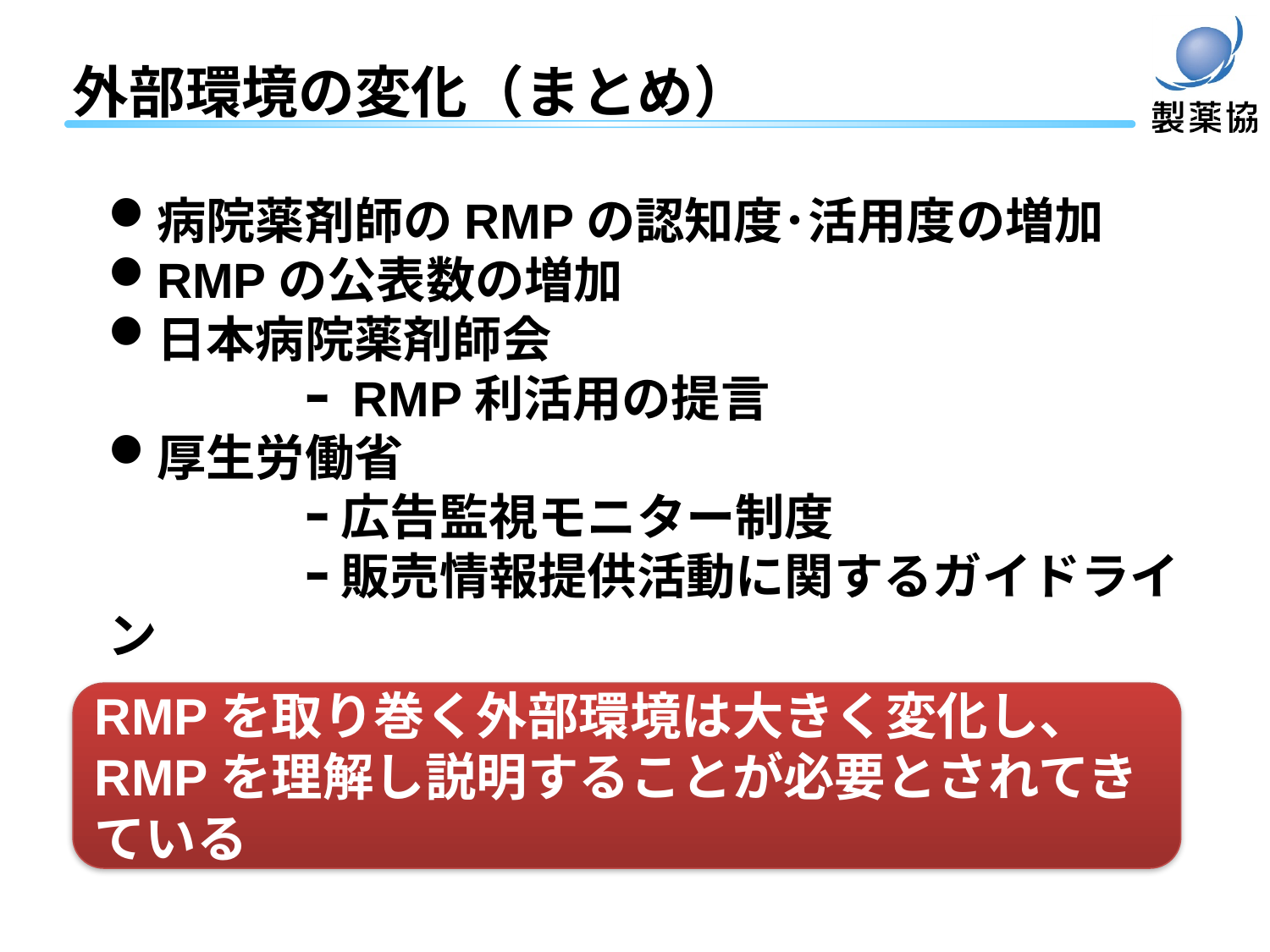

外部環境の変化（まとめ）
病院薬剤師のRMPの認知度･活用度の増加
RMPの公表数の増加
日本病院薬剤師会
　　　　ｰ RMP利活用の提言
厚生労働省
　　　　ｰ 広告監視モニター制度
　　　　ｰ 販売情報提供活動に関するガイドライン

RMPを取り巻く外部環境は大きく変化し、
RMPを理解し説明することが必要とされてきている